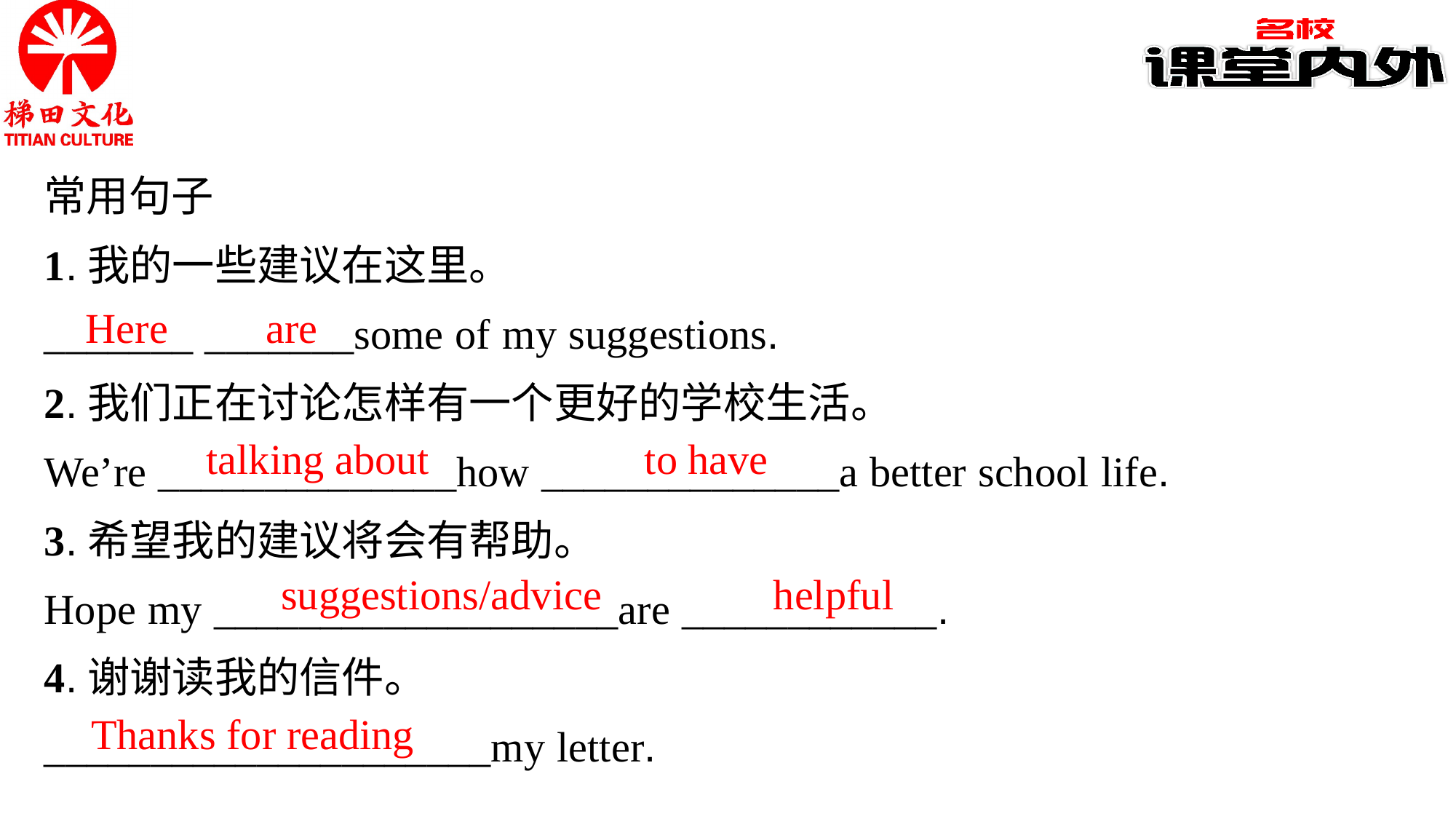

常用句子
1.我的一些建议在这里。
_______ _______some of my suggestions.
2.我们正在讨论怎样有一个更好的学校生活。
We’re ______________how ______________a better school life.
3.希望我的建议将会有帮助。
Hope my ___________________are ____________.
4.谢谢读我的信件。
_____________________my letter.
Here
are
talking about
to have
suggestions/advice
helpful
Thanks for reading